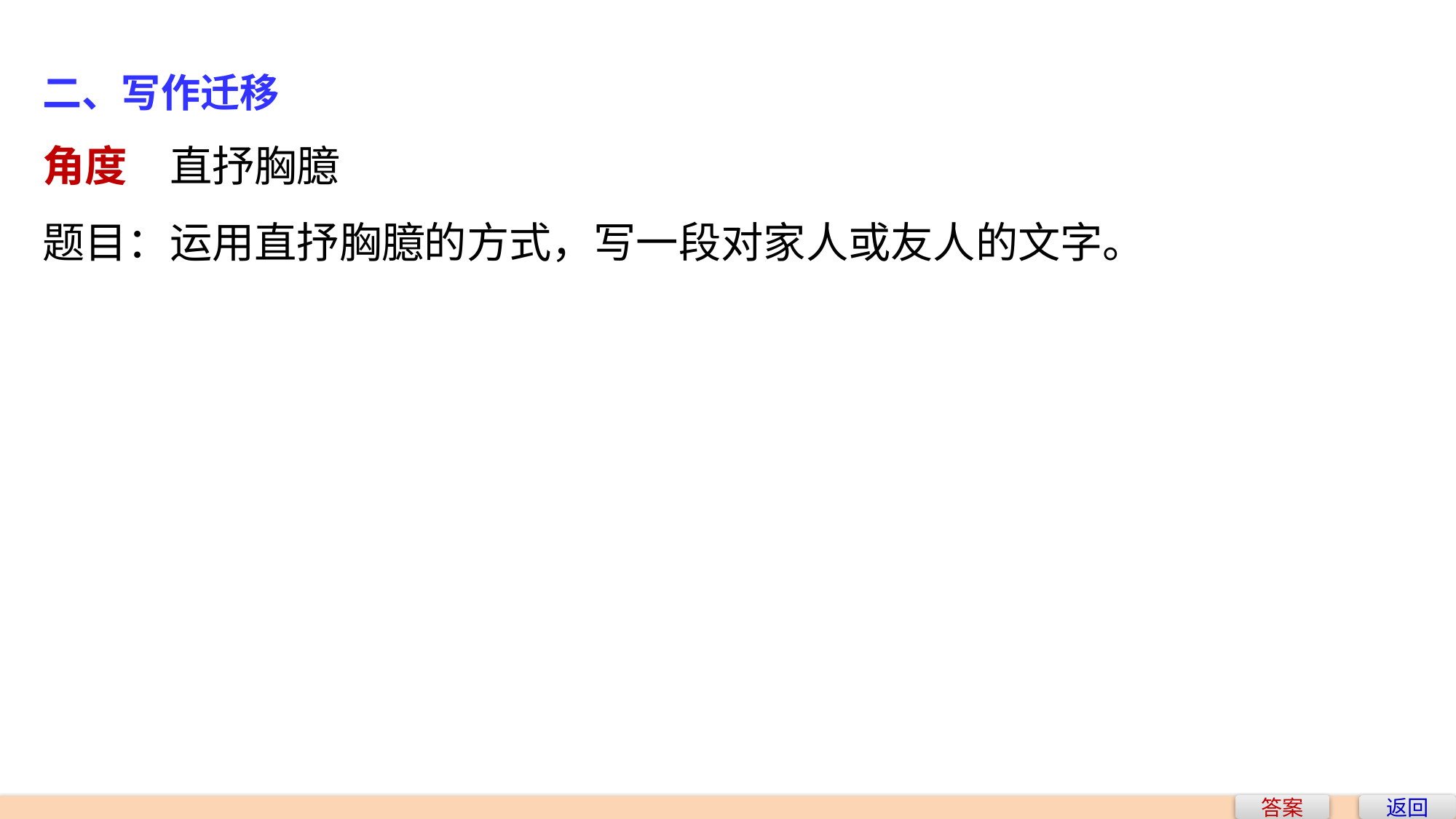

二、写作迁移
角度　直抒胸臆
题目：运用直抒胸臆的方式，写一段对家人或友人的文字。
答案
返回